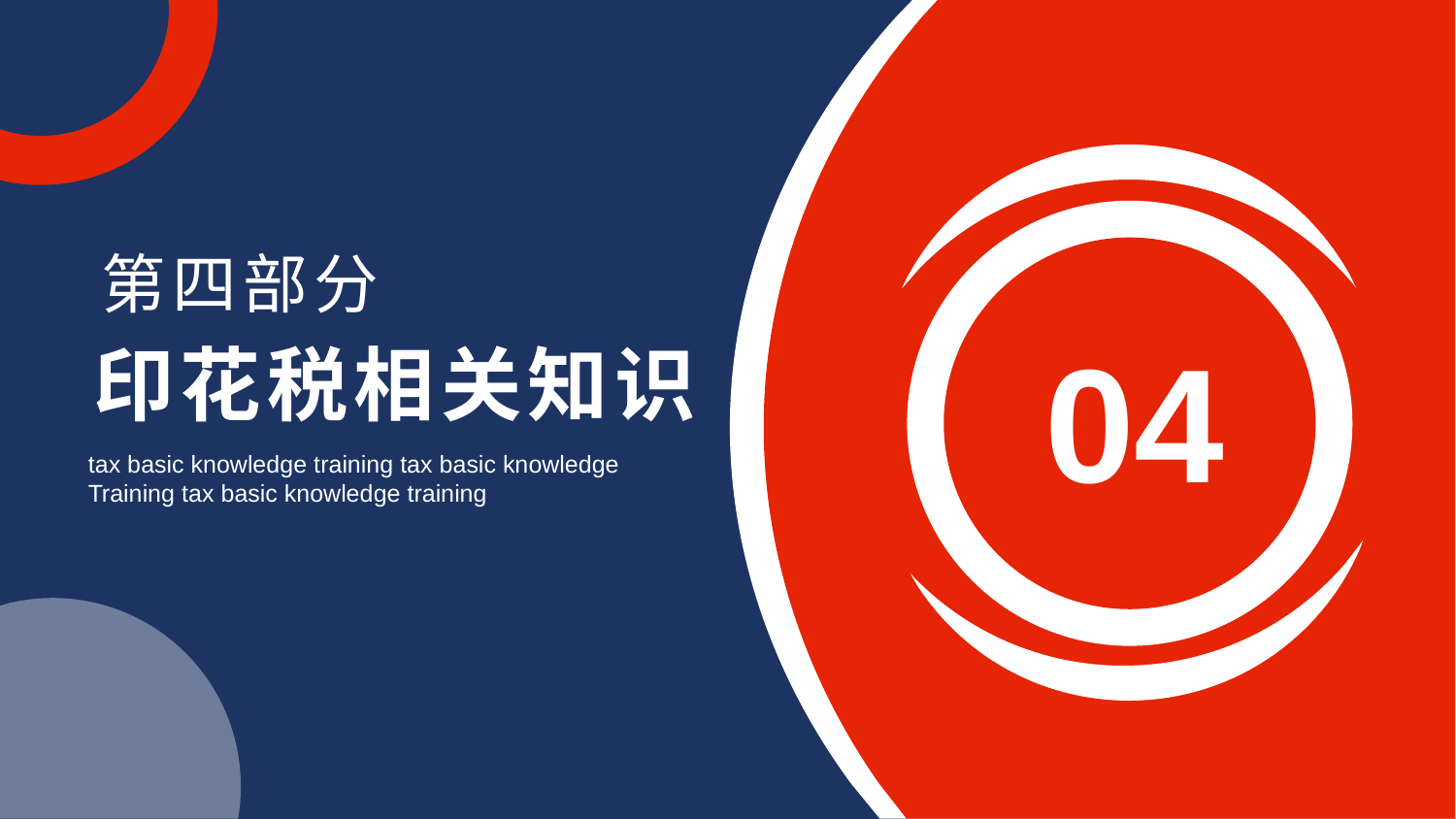

第四部分
04
印花税相关知识
tax basic knowledge training tax basic knowledge
Training tax basic knowledge training